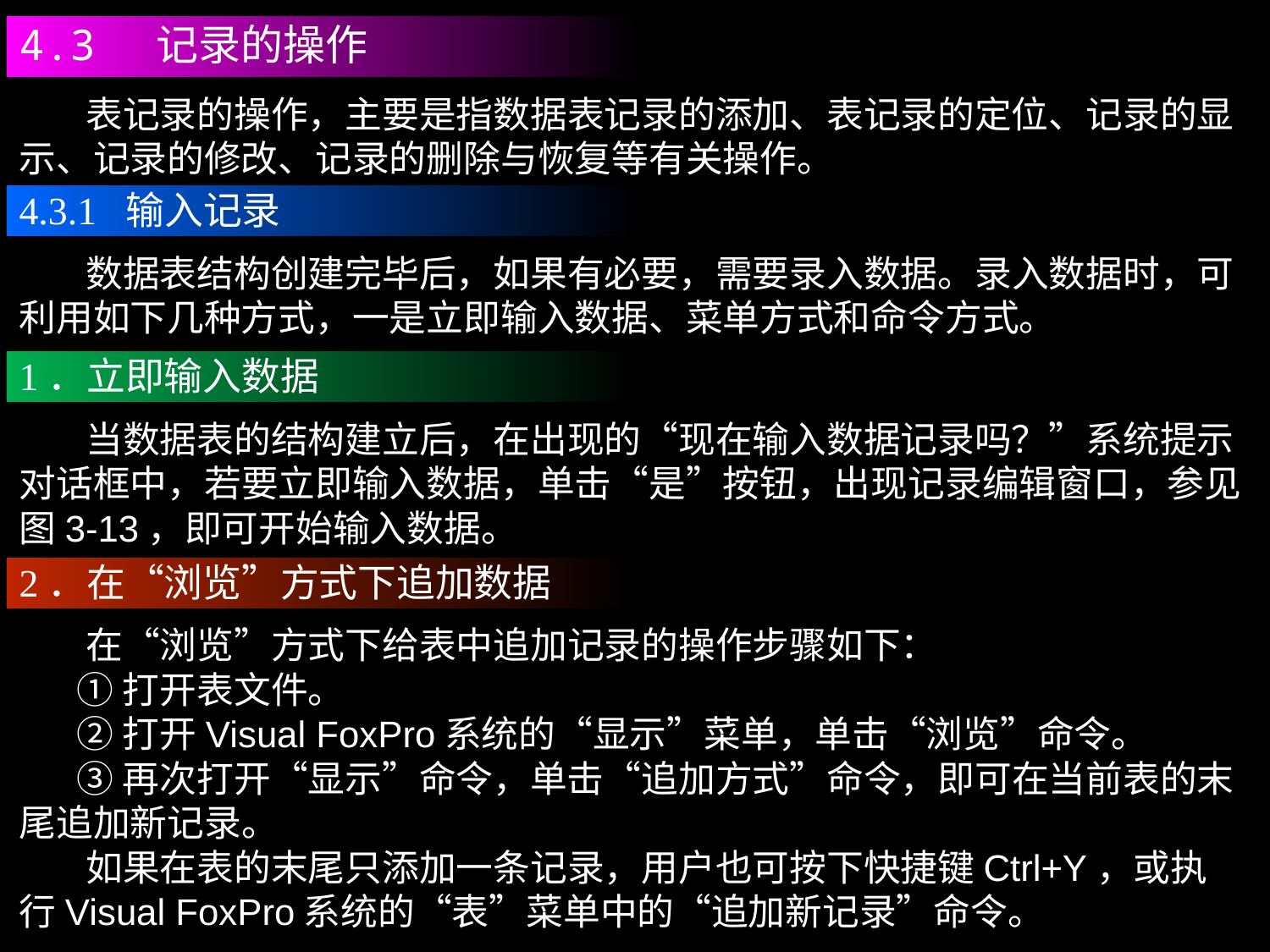

4.3  记录的操作
       表记录的操作，主要是指数据表记录的添加、表记录的定位、记录的显示、记录的修改、记录的删除与恢复等有关操作。
4.3.1  输入记录
       数据表结构创建完毕后，如果有必要，需要录入数据。录入数据时，可利用如下几种方式，一是立即输入数据、菜单方式和命令方式。
1．立即输入数据
       当数据表的结构建立后，在出现的“现在输入数据记录吗？”系统提示对话框中，若要立即输入数据，单击“是”按钮，出现记录编辑窗口，参见图3-13，即可开始输入数据。
2．在“浏览”方式下追加数据
       在“浏览”方式下给表中追加记录的操作步骤如下：
       ①打开表文件。
       ②打开Visual FoxPro系统的“显示”菜单，单击“浏览”命令。
       ③再次打开“显示”命令，单击“追加方式”命令，即可在当前表的末尾追加新记录。
       如果在表的末尾只添加一条记录，用户也可按下快捷键Ctrl+Y，或执行Visual FoxPro系统的“表”菜单中的“追加新记录”命令。